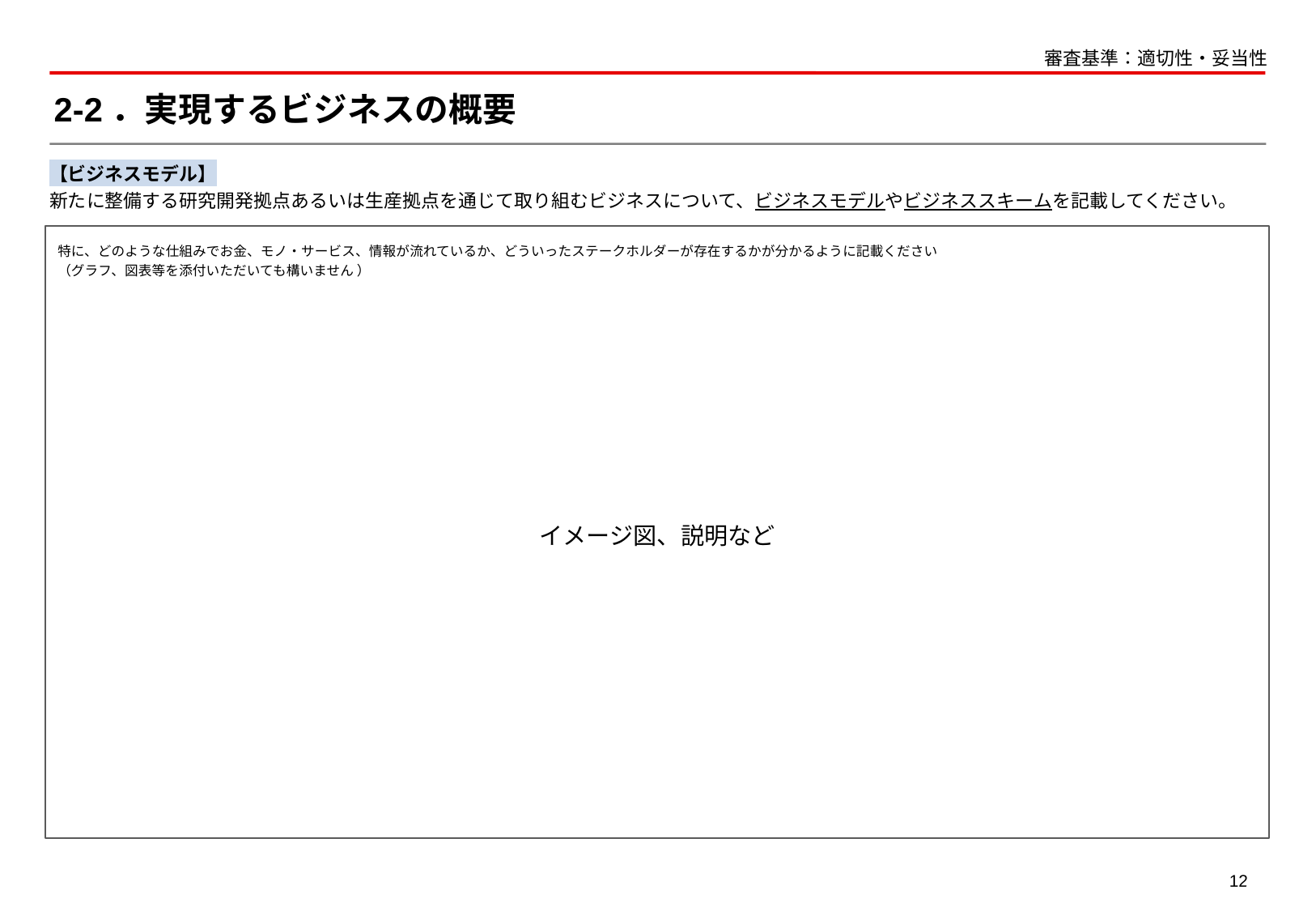

審査基準：適切性・妥当性
# 2-2．実現するビジネスの概要
【ビジネスモデル】
新たに整備する研究開発拠点あるいは生産拠点を通じて取り組むビジネスについて、ビジネスモデルやビジネススキームを記載してください。
イメージ図、説明など
特に、どのような仕組みでお金、モノ・サービス、情報が流れているか、どういったステークホルダーが存在するかが分かるように記載ください
（グラフ、図表等を添付いただいても構いません ）